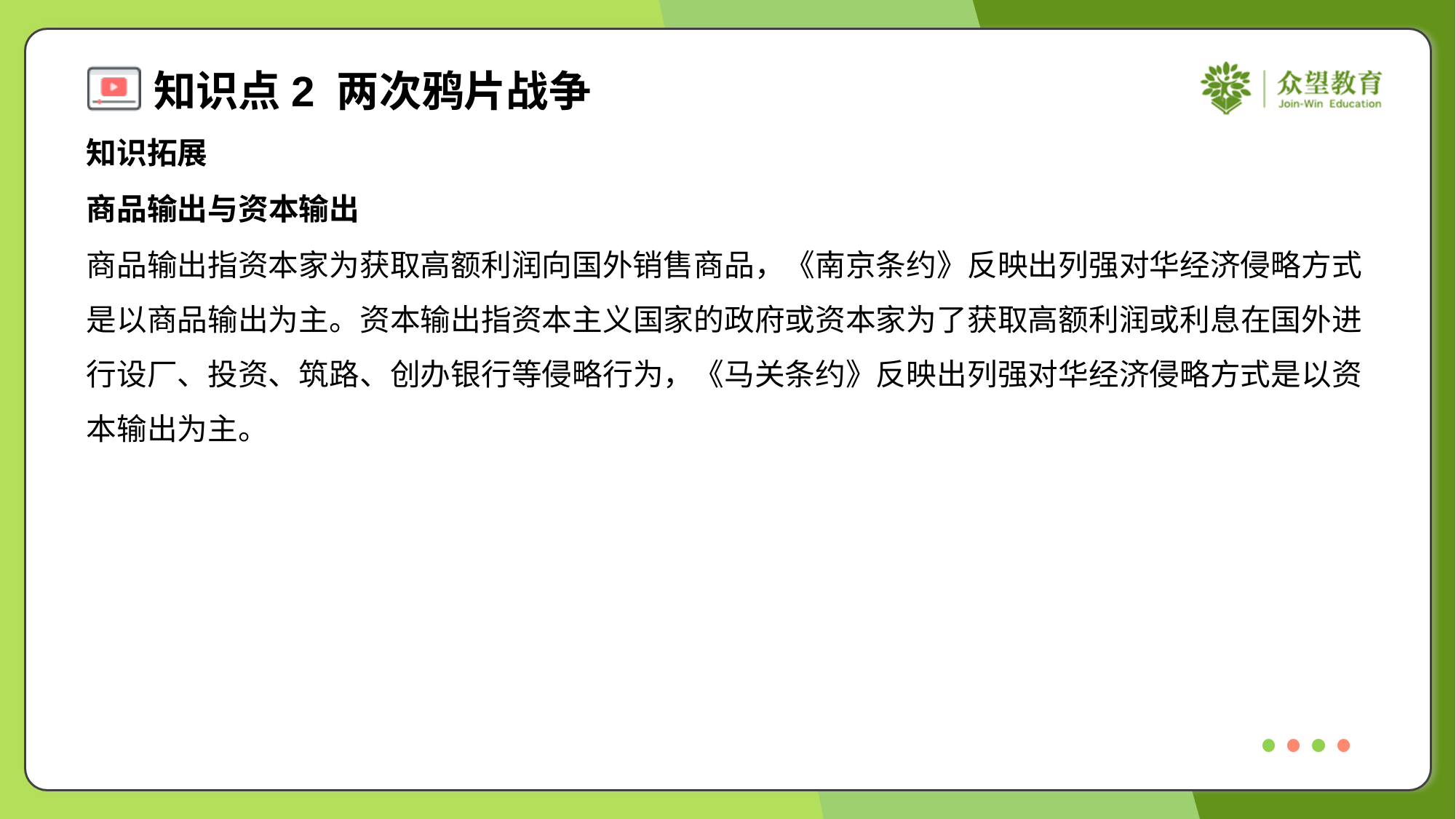

知识拓展
商品输出与资本输出
商品输出指资本家为获取高额利润向国外销售商品，《南京条约》反映出列强对华经济侵略方式
是以商品输出为主。资本输出指资本主义国家的政府或资本家为了获取高额利润或利息在国外进
行设厂、投资、筑路、创办银行等侵略行为，《马关条约》反映出列强对华经济侵略方式是以资
本输出为主。